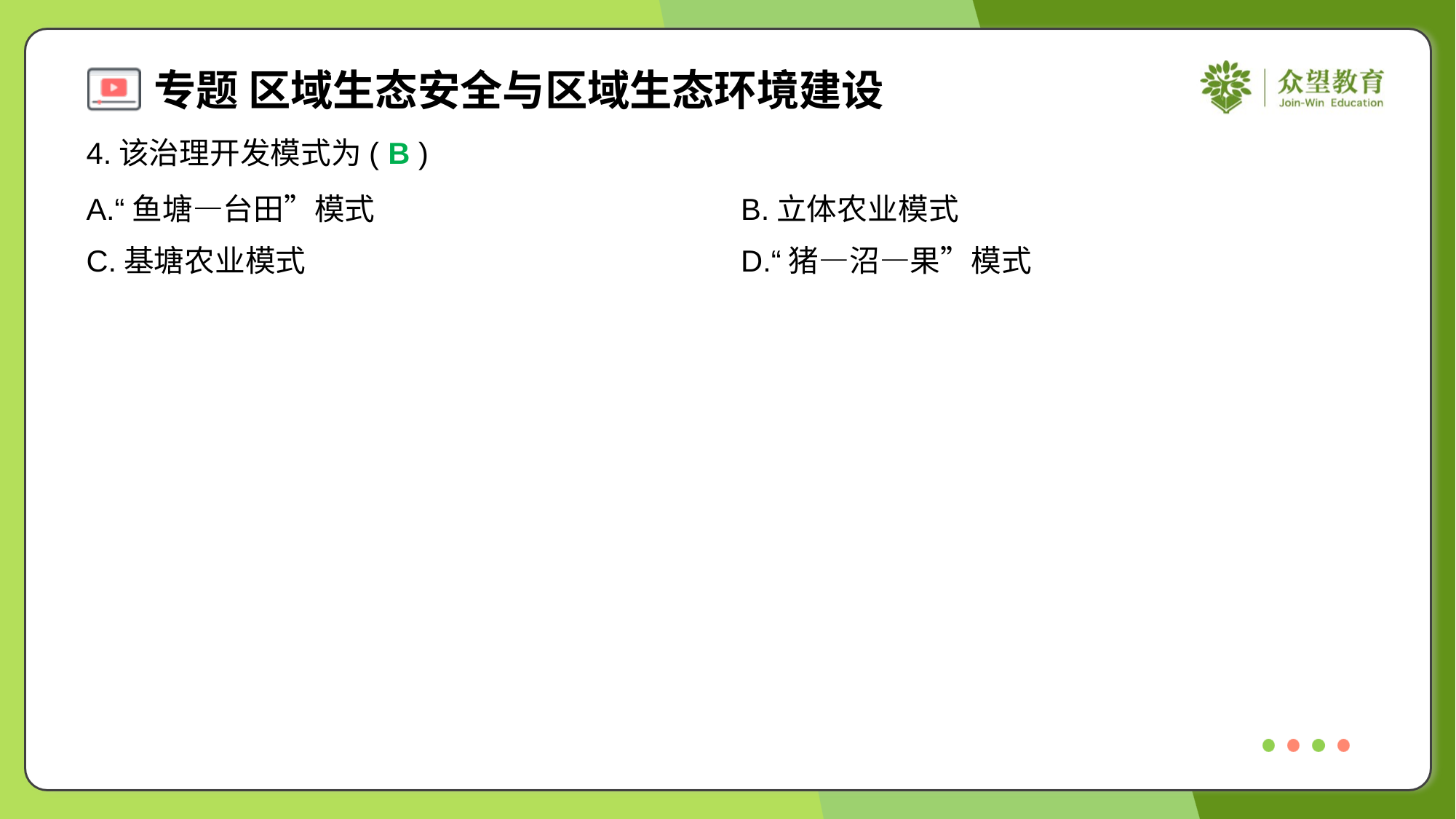

4.该治理开发模式为(     )
B
A.“鱼塘—台田”模式	B.立体农业模式
C.基塘农业模式	D.“猪—沼—果”模式